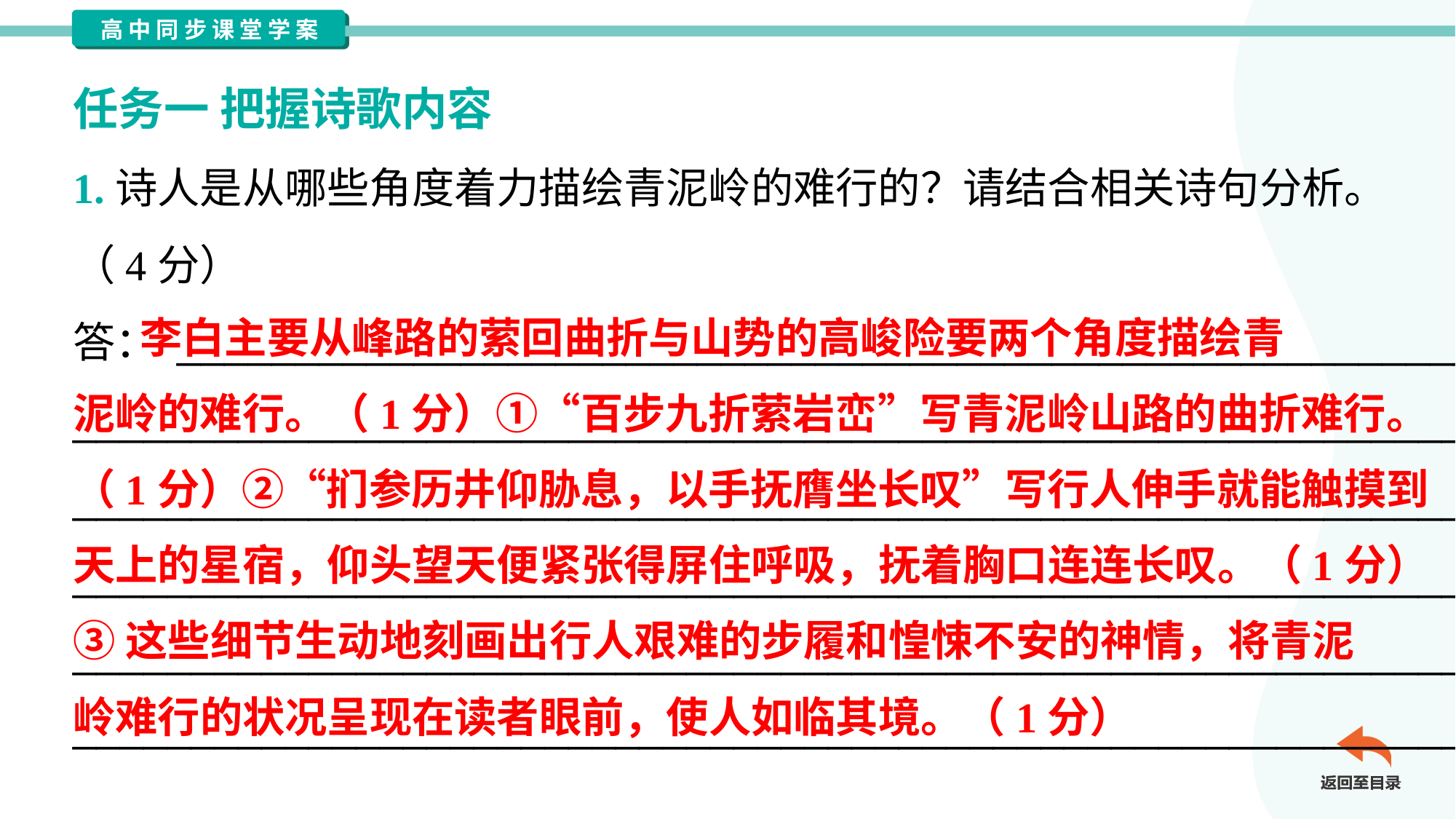

任务一 把握诗歌内容
1.诗人是从哪些角度着力描绘青泥岭的难行的？请结合相关诗句分析。
（4分）
答： ________________________________________________________
_____________________________________________________________
_____________________________________________________________
_____________________________________________________________
_____________________________________________________________
_____________________________________________________________
      李白主要从峰路的萦回曲折与山势的高峻险要两个角度描绘青
泥岭的难行。（1分）①“百步九折萦岩峦”写青泥岭山路的曲折难行。
（1分）②“扪参历井仰胁息，以手抚膺坐长叹”写行人伸手就能触摸到
天上的星宿，仰头望天便紧张得屏住呼吸，抚着胸口连连长叹。（1分）
③这些细节生动地刻画出行人艰难的步履和惶悚不安的神情，将青泥
岭难行的状况呈现在读者眼前，使人如临其境。（1分）